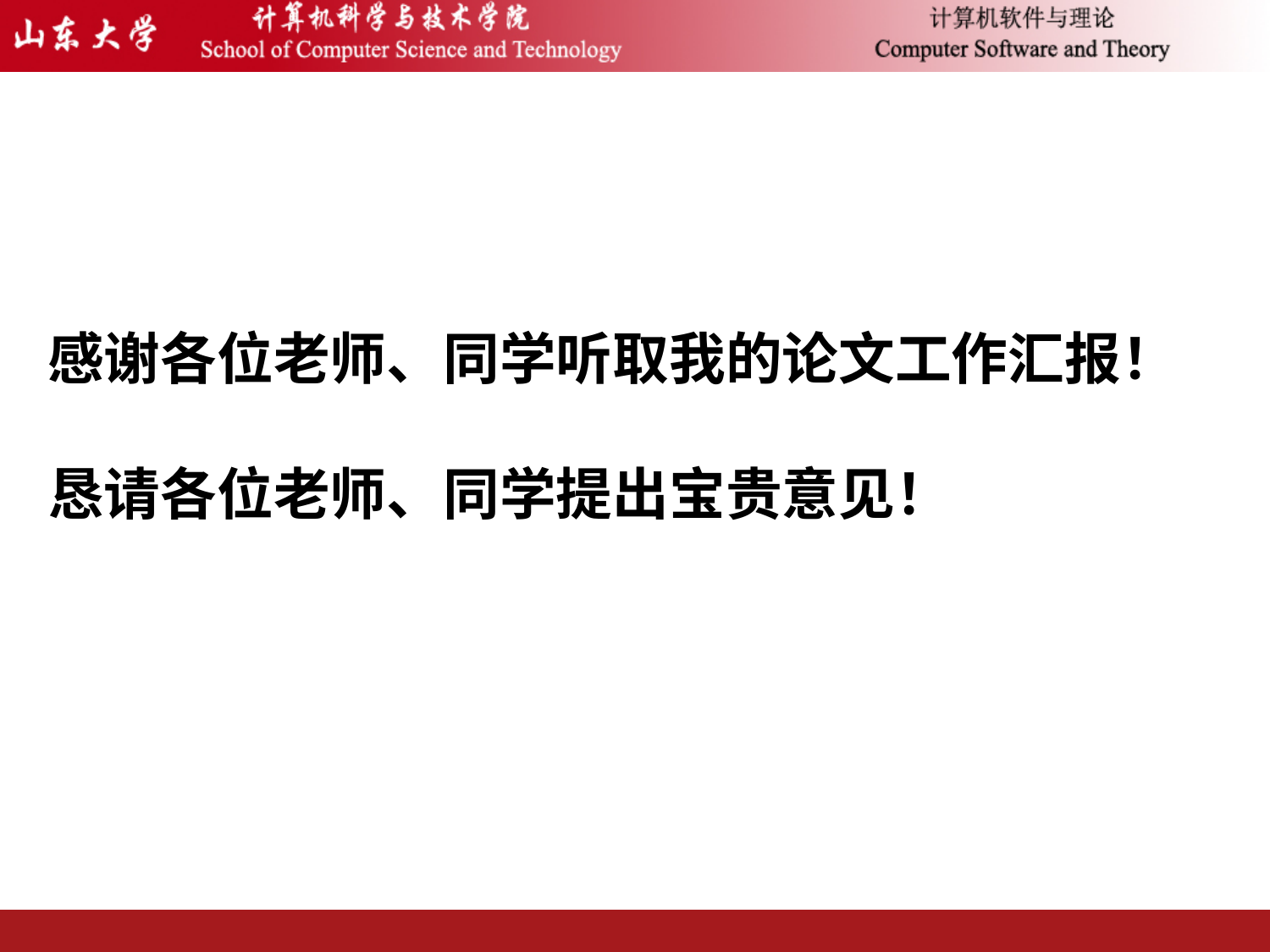

# 感谢各位老师、同学听取我的论文工作汇报！ 恳请各位老师、同学提出宝贵意见！